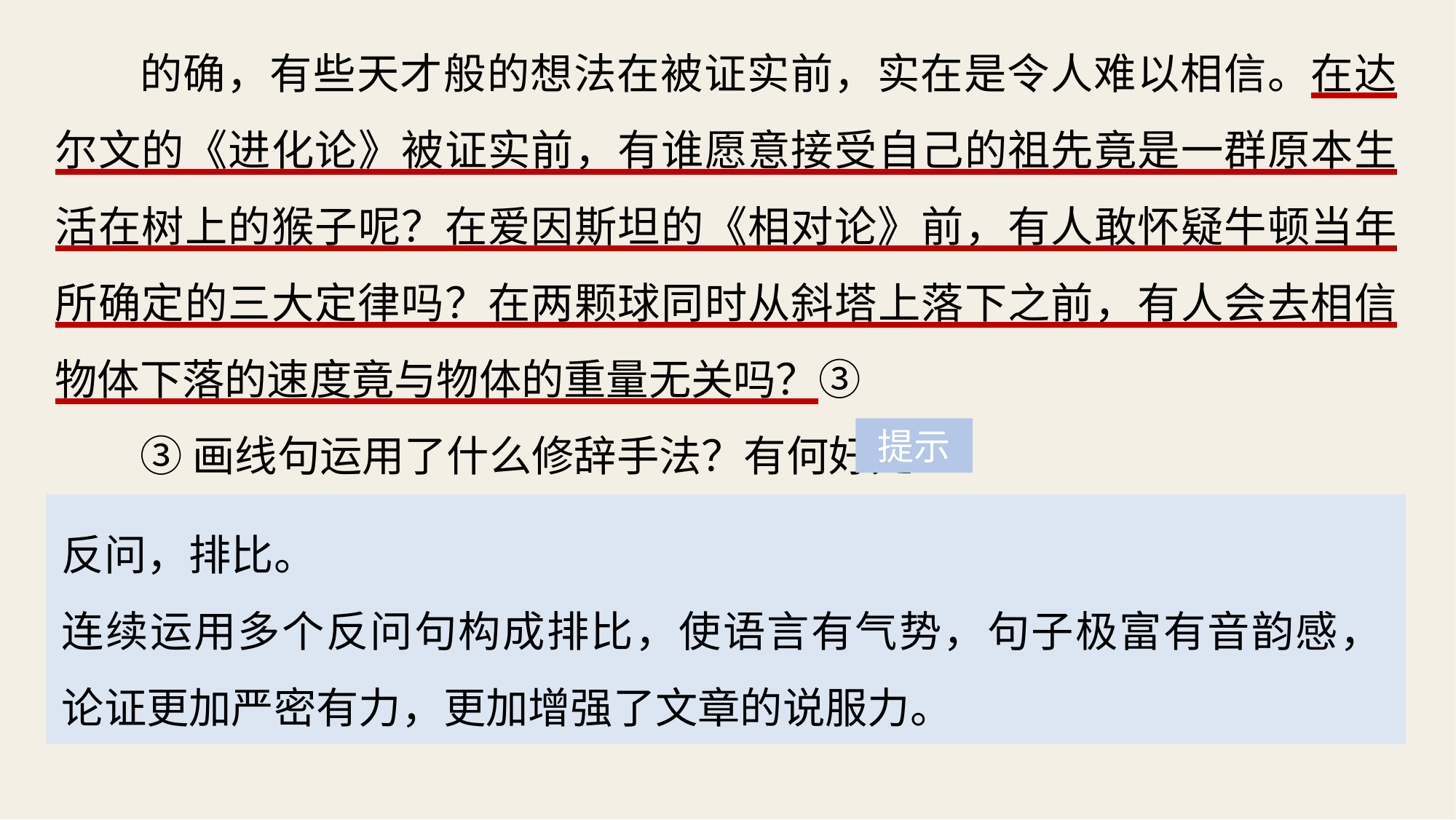

的确，有些天才般的想法在被证实前，实在是令人难以相信。在达尔文的《进化论》被证实前，有谁愿意接受自己的祖先竟是一群原本生活在树上的猴子呢？在爱因斯坦的《相对论》前，有人敢怀疑牛顿当年所确定的三大定律吗？在两颗球同时从斜塔上落下之前，有人会去相信物体下落的速度竟与物体的重量无关吗？③
③画线句运用了什么修辞手法？有何好处？
提示

反问，排比。
连续运用多个反问句构成排比，使语言有气势，句子极富有音韵感， 论证更加严密有力，更加增强了文章的说服力。